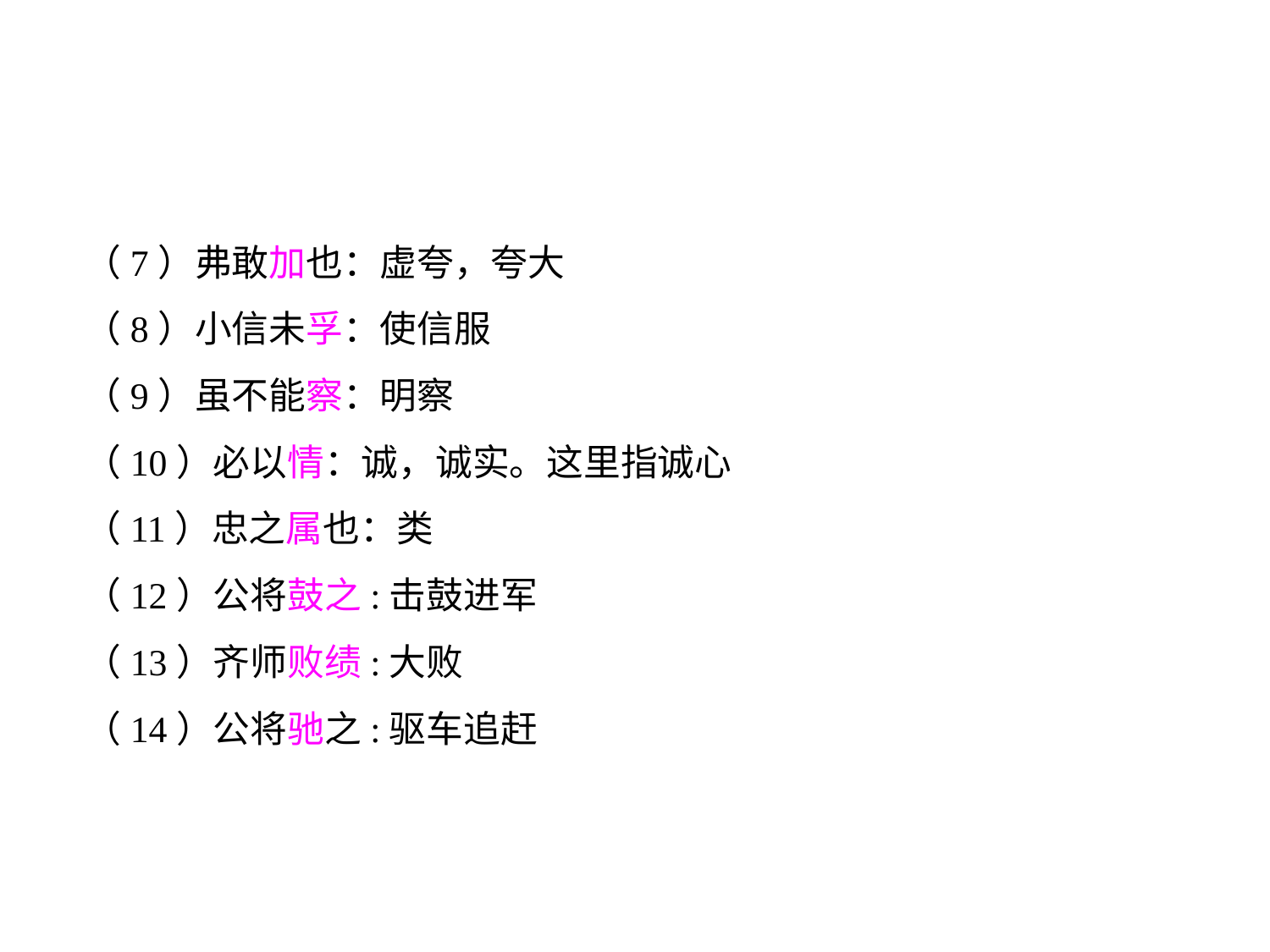

（7）弗敢加也：虚夸，夸大
（8）小信未孚：使信服
（9）虽不能察：明察
（10）必以情：诚，诚实。这里指诚心
（11）忠之属也：类
（12）公将鼓之:击鼓进军
（13）齐师败绩:大败
（14）公将驰之:驱车追赶